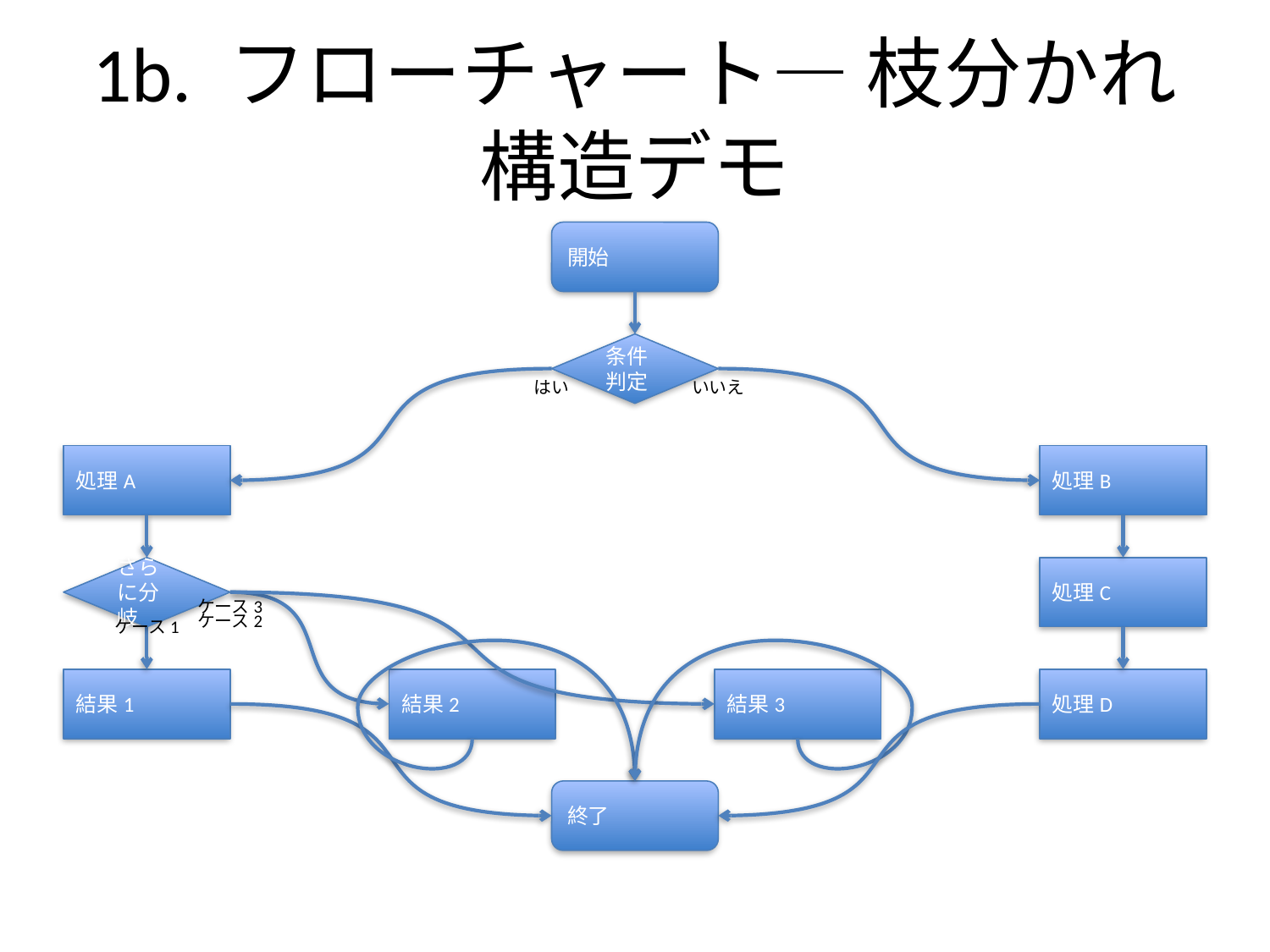

# 1b. フローチャート— 枝分かれ構造デモ

開始
条件判定
はい
いいえ
処理A
処理B
さらに分岐
ケース3
ケース2
ケース1
処理C
結果1
結果2
結果3
処理D
終了